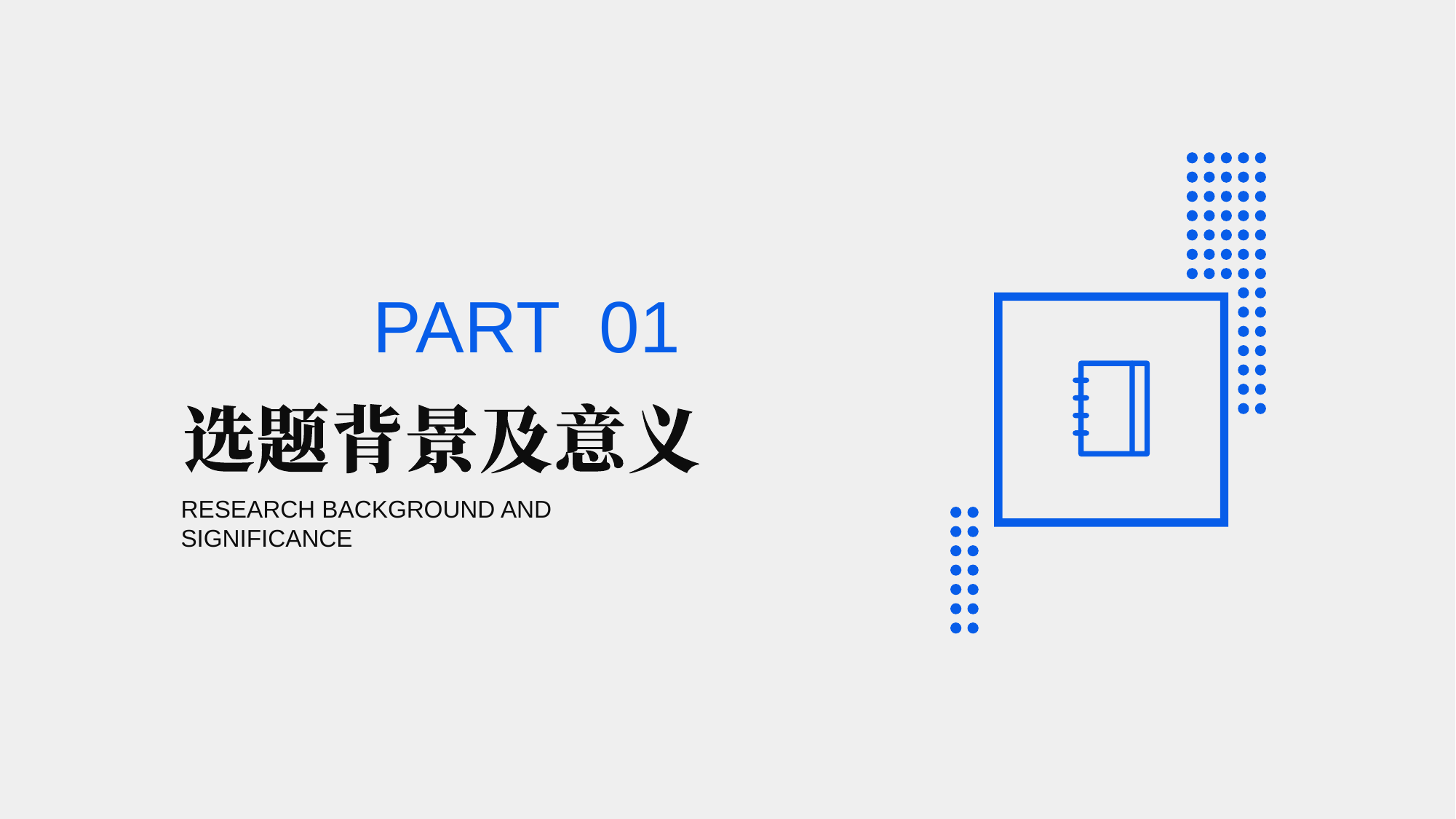

PART  01

RESEARCH BACKGROUND AND SIGNIFICANCE

大龙